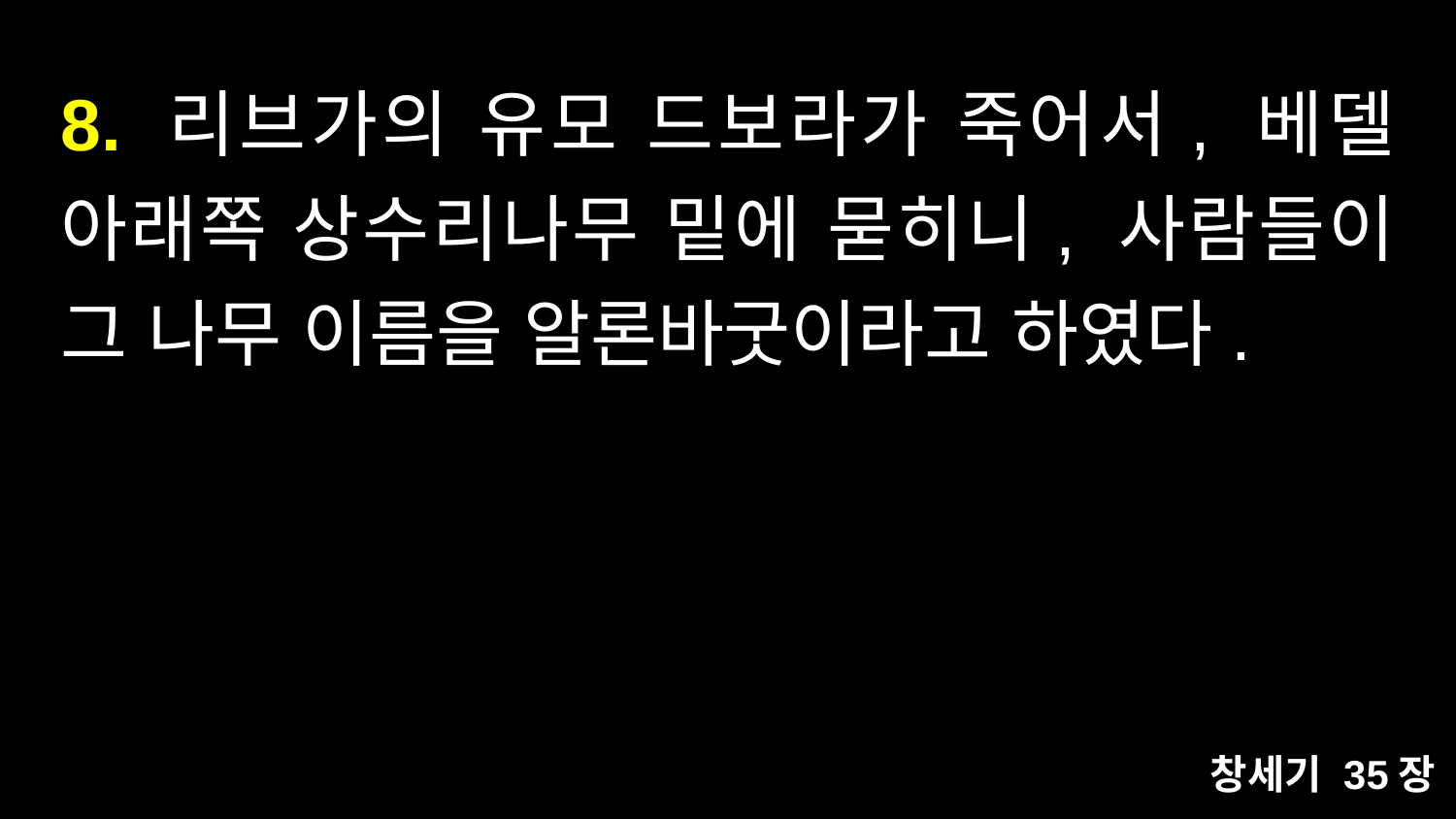

# 8. 리브가의 유모 드보라가 죽어서, 베델 아래쪽 상수리나무 밑에 묻히니, 사람들이 그 나무 이름을 알론바굿이라고 하였다.
창세기 35장